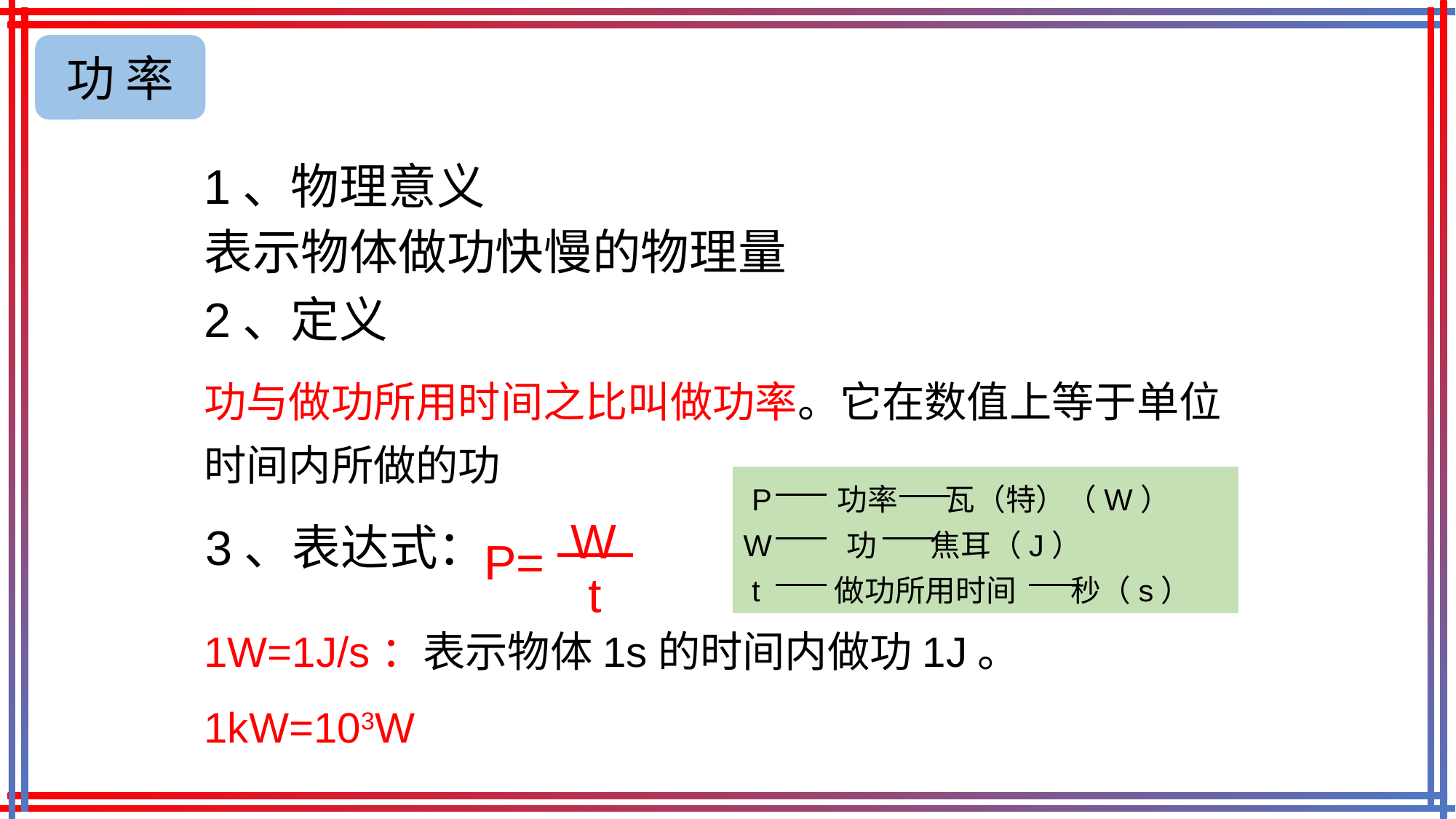

功 率
1、物理意义
表示物体做功快慢的物理量
2、定义
功与做功所用时间之比叫做功率。它在数值上等于单位时间内所做的功
 P       功率       瓦（特）（W）
W        功        焦耳（J）
 t        做功所用时间        秒（s）
W
P=
t
3、表达式：
1W=1J/s：表示物体1s的时间内做功1J。
1kW=103W